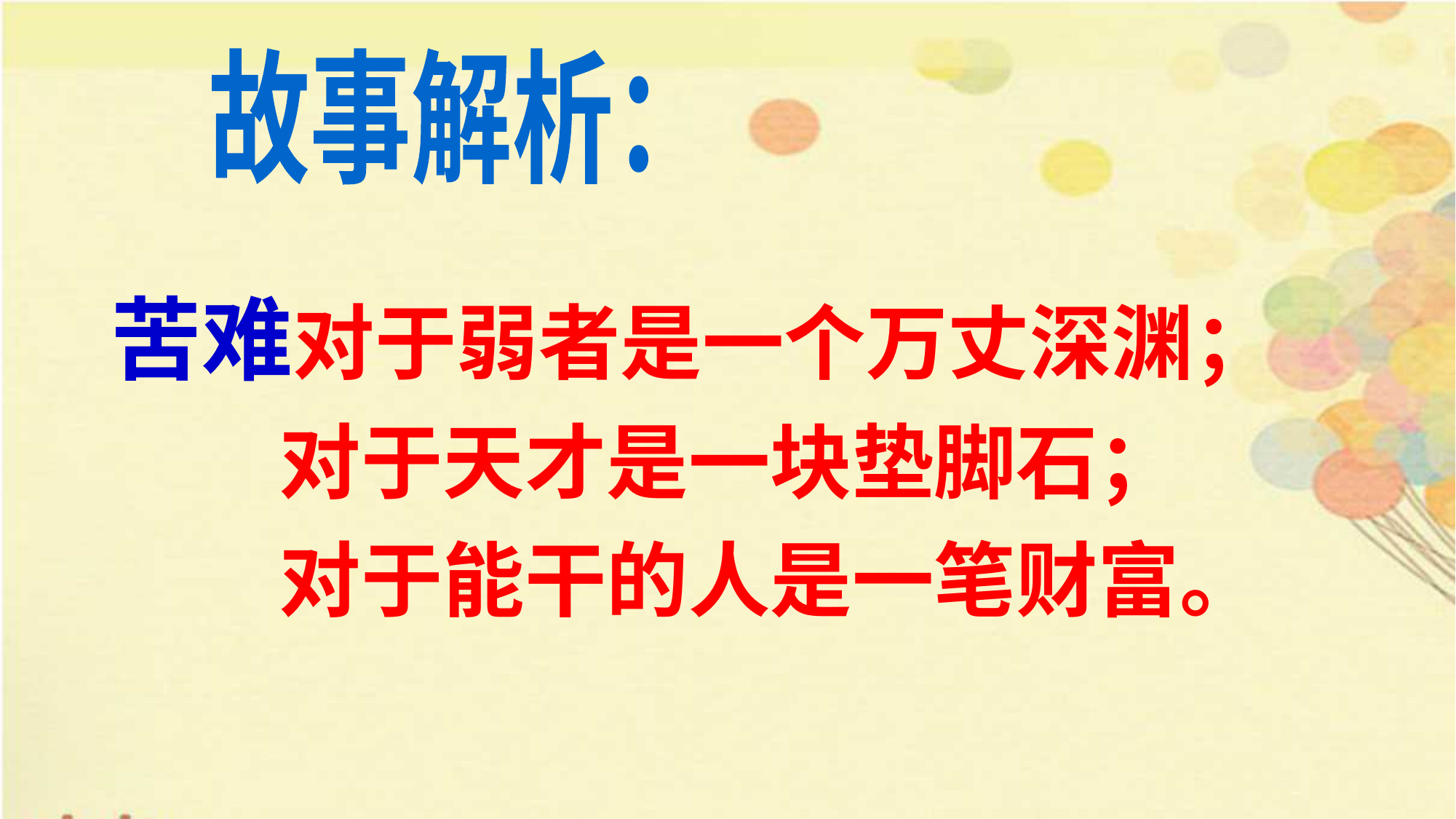

故事解析：
苦难对于弱者是一个万丈深渊；
        对于天才是一块垫脚石；
        对于能干的人是一笔财富。